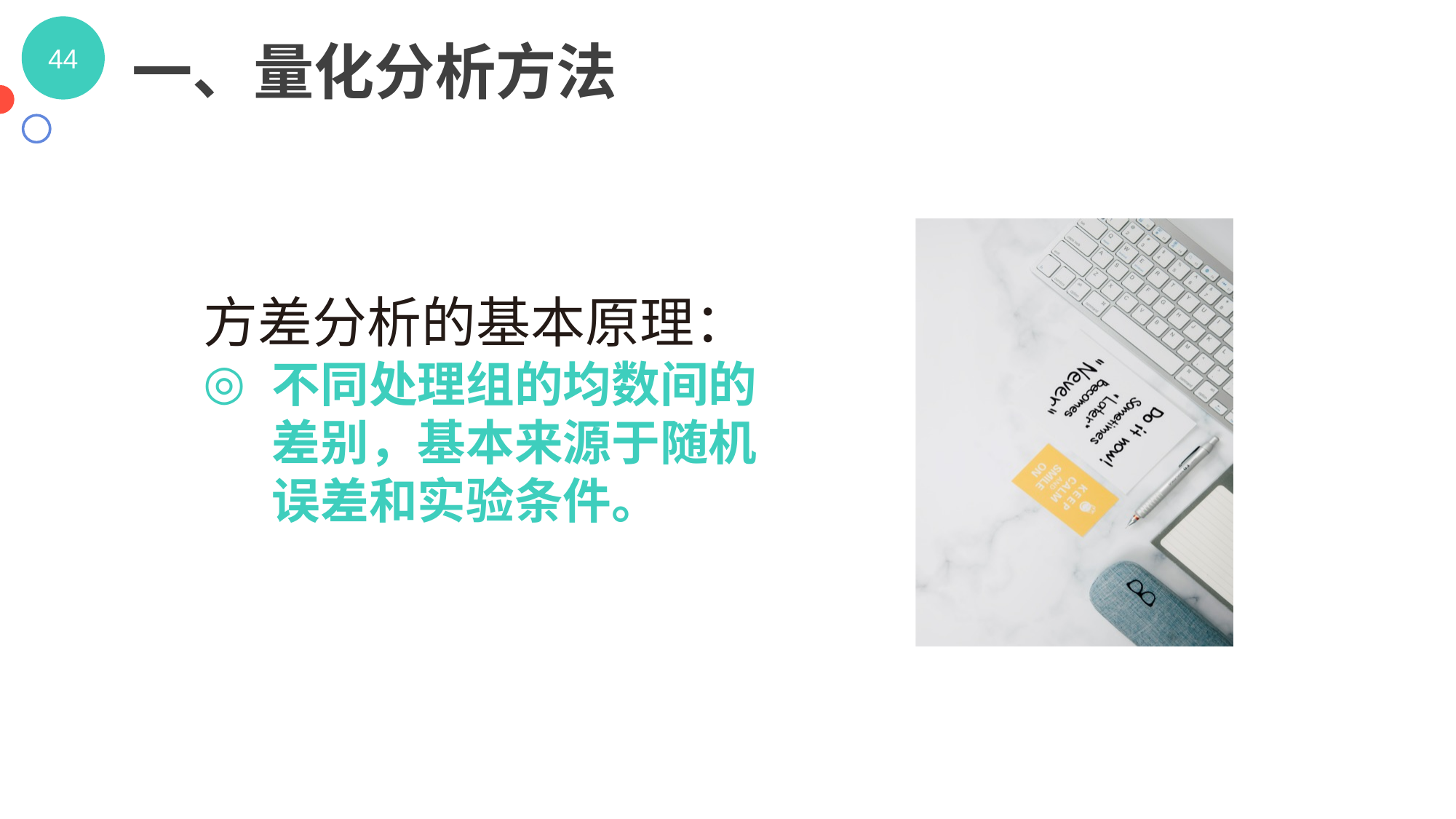

一、量化分析方法

方差分析的基本原理：
不同处理组的均数间的差别，基本来源于随机误差和实验条件。